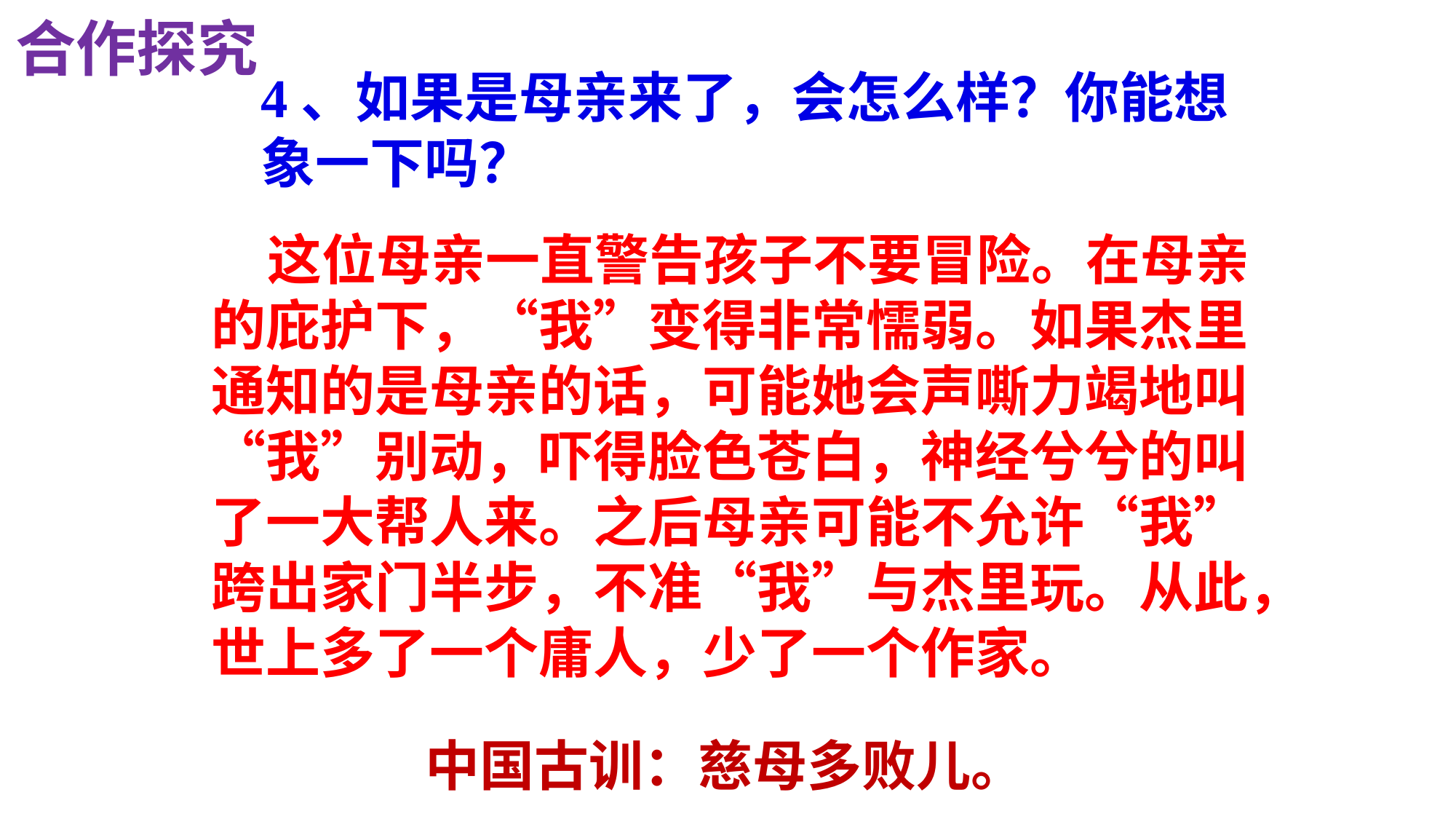

合作探究
4、如果是母亲来了，会怎么样？你能想象一下吗？
    这位母亲一直警告孩子不要冒险。在母亲的庇护下，“我”变得非常懦弱。如果杰里通知的是母亲的话，可能她会声嘶力竭地叫“我”别动，吓得脸色苍白，神经兮兮的叫了一大帮人来。之后母亲可能不允许“我”跨出家门半步，不准“我”与杰里玩。从此，世上多了一个庸人，少了一个作家。
     中国古训：慈母多败儿。